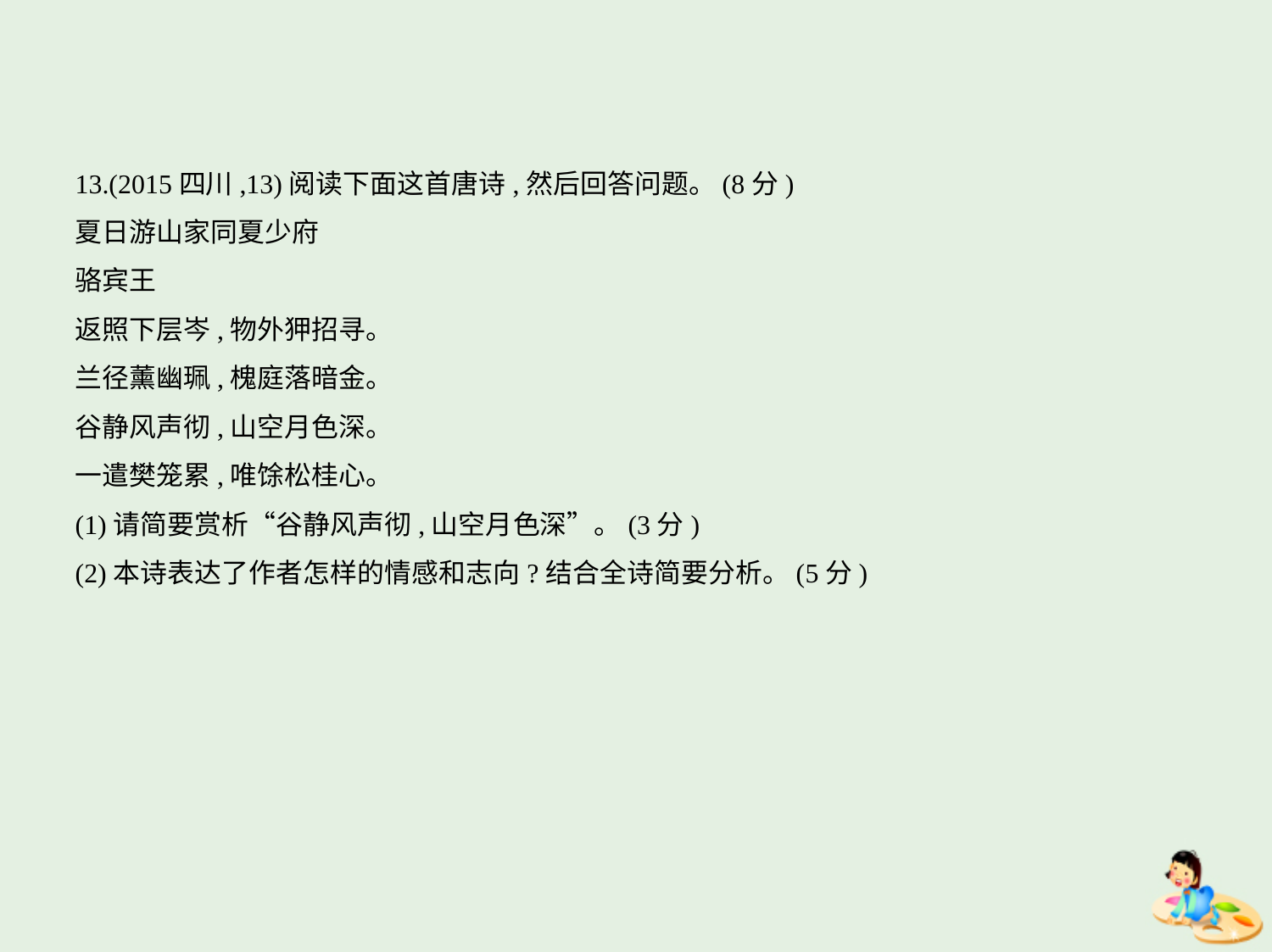

13.(2015四川,13)阅读下面这首唐诗,然后回答问题。(8分)
夏日游山家同夏少府
骆宾王
返照下层岑,物外狎招寻。
兰径薰幽珮,槐庭落暗金。
谷静风声彻,山空月色深。
一遣樊笼累,唯馀松桂心。
(1)请简要赏析“谷静风声彻,山空月色深”。(3分)
(2)本诗表达了作者怎样的情感和志向?结合全诗简要分析。(5分)